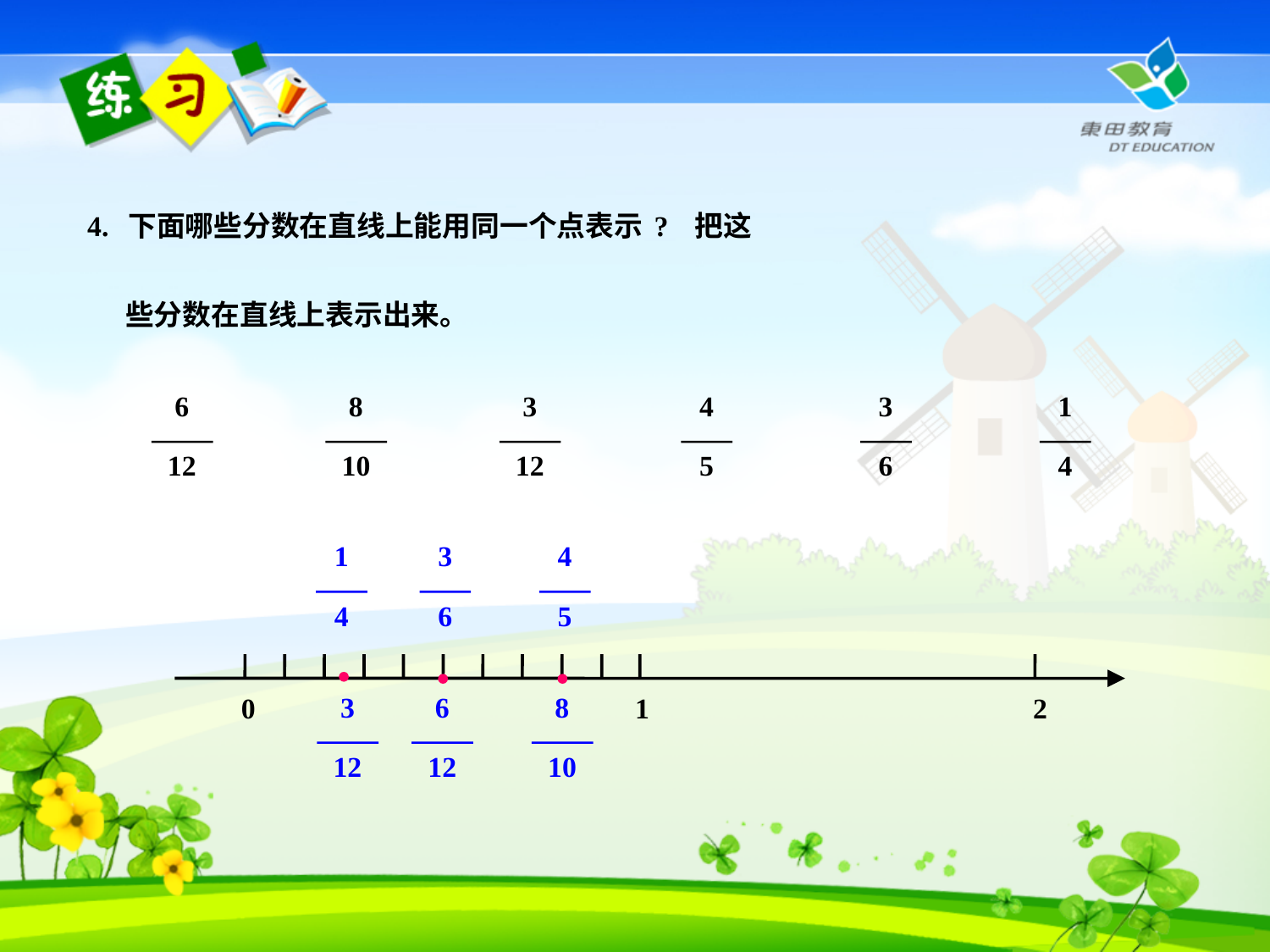

4. 下面哪些分数在直线上能用同一个点表示?  把这
    些分数在直线上表示出来。
6
12

8
10

3
12

4
5

3
6

1
4

1
4

3
6

4
5

3
12

6
12

8
10

0
1
2